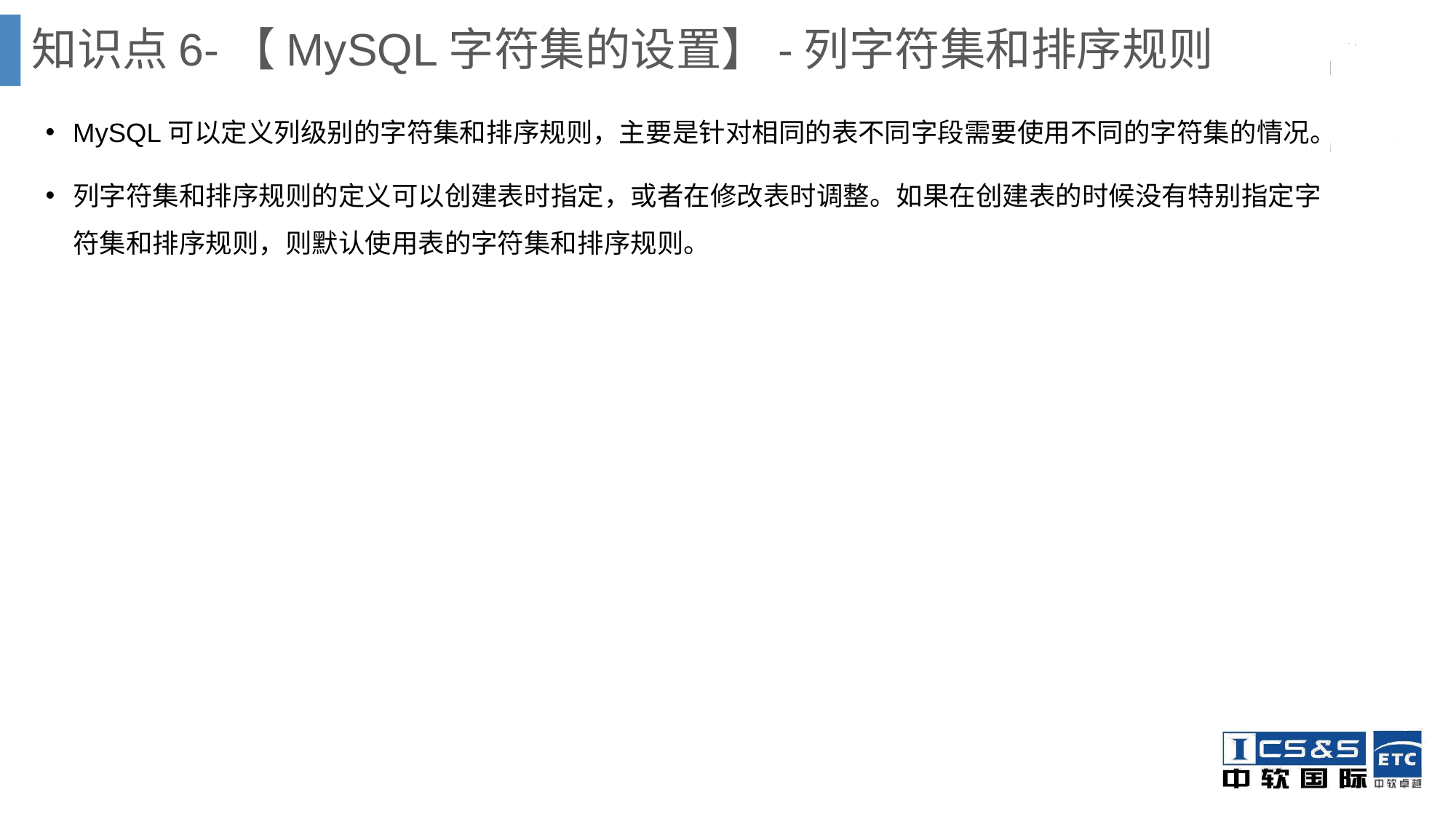

知识点6-【MySQL字符集的设置】-列字符集和排序规则
MySQL可以定义列级别的字符集和排序规则，主要是针对相同的表不同字段需要使用不同的字符集的情况。
列字符集和排序规则的定义可以创建表时指定，或者在修改表时调整。如果在创建表的时候没有特别指定字符集和排序规则，则默认使用表的字符集和排序规则。